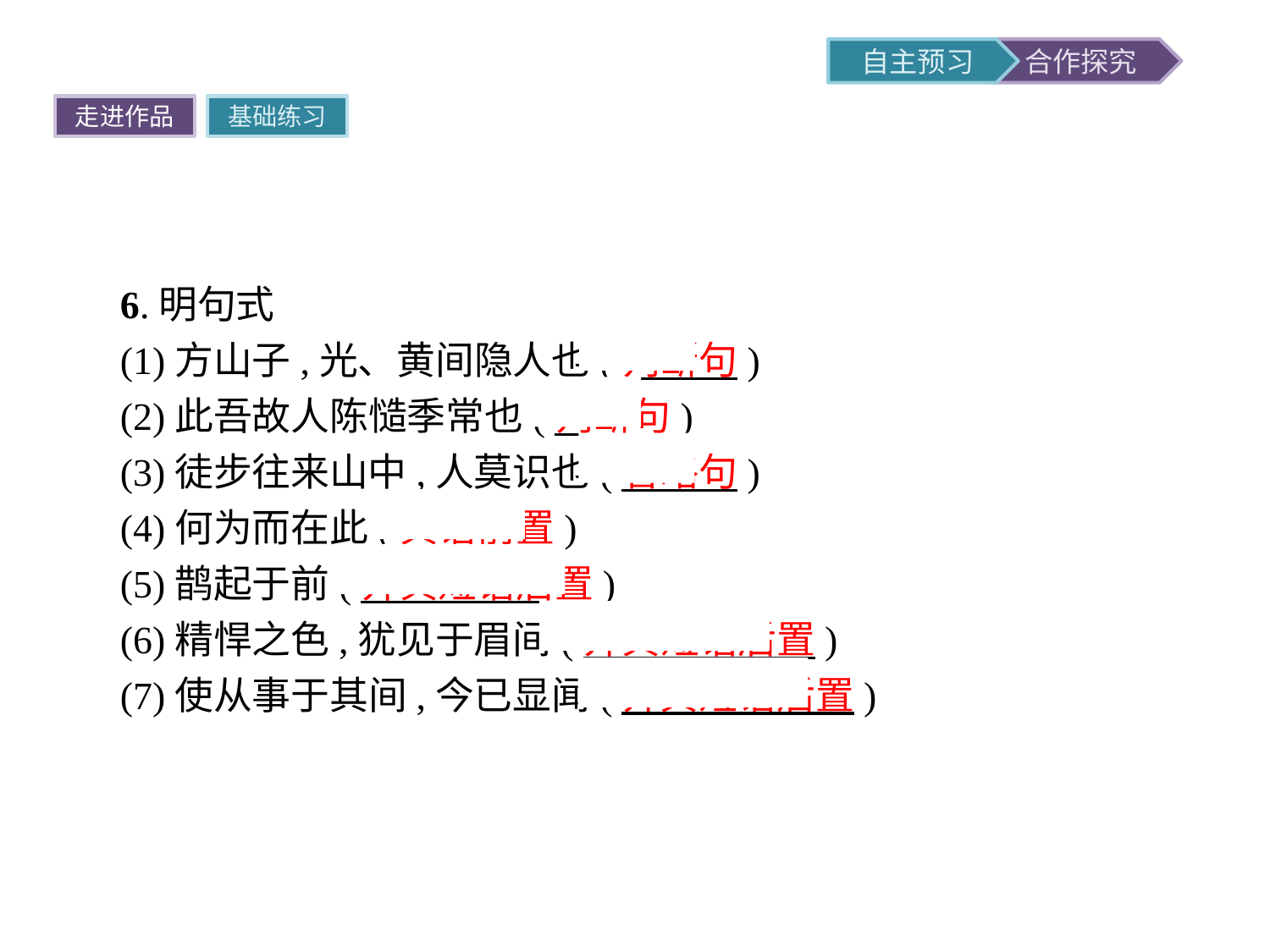

走进作品
基础练习
6.明句式
(1)方山子,光、黄间隐人也(判断句)
(2)此吾故人陈慥季常也(判断句)
(3)徒步往来山中,人莫识也(省略句)
(4)何为而在此(宾语前置)
(5)鹊起于前(介宾短语后置)
(6)精悍之色,犹见于眉间(介宾短语后置)
(7)使从事于其间,今已显闻(介宾短语后置)